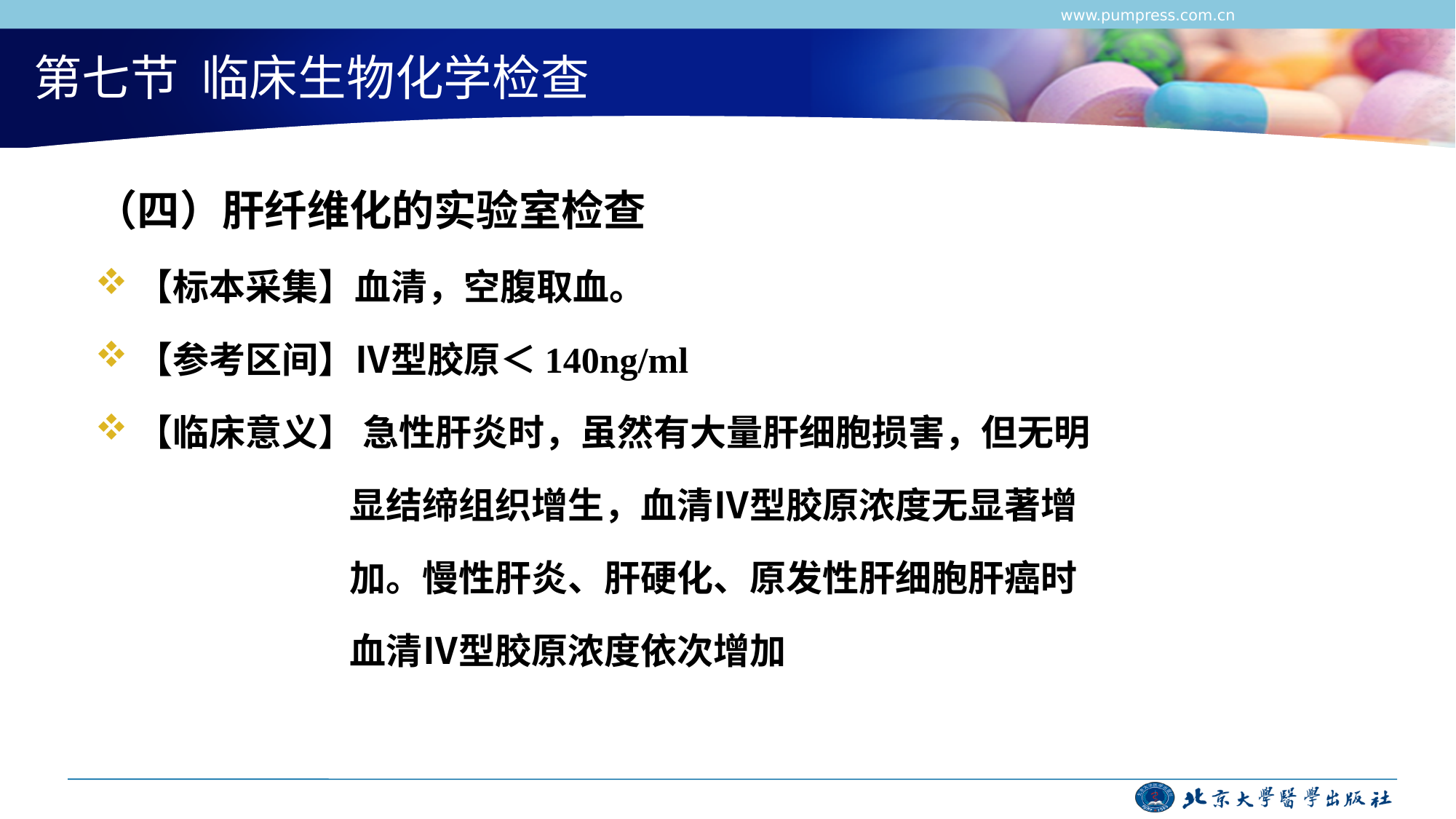

第七节  临床生物化学检查
www.pumpress.com.cn
（四）肝纤维化的实验室检查
【标本采集】血清，空腹取血。
【参考区间】Ⅳ型胶原＜140ng/ml
【临床意义】 急性肝炎时，虽然有大量肝细胞损害，但无明
                              显结缔组织增生，血清Ⅳ型胶原浓度无显著增
                              加。慢性肝炎、肝硬化、原发性肝细胞肝癌时
                              血清Ⅳ型胶原浓度依次增加